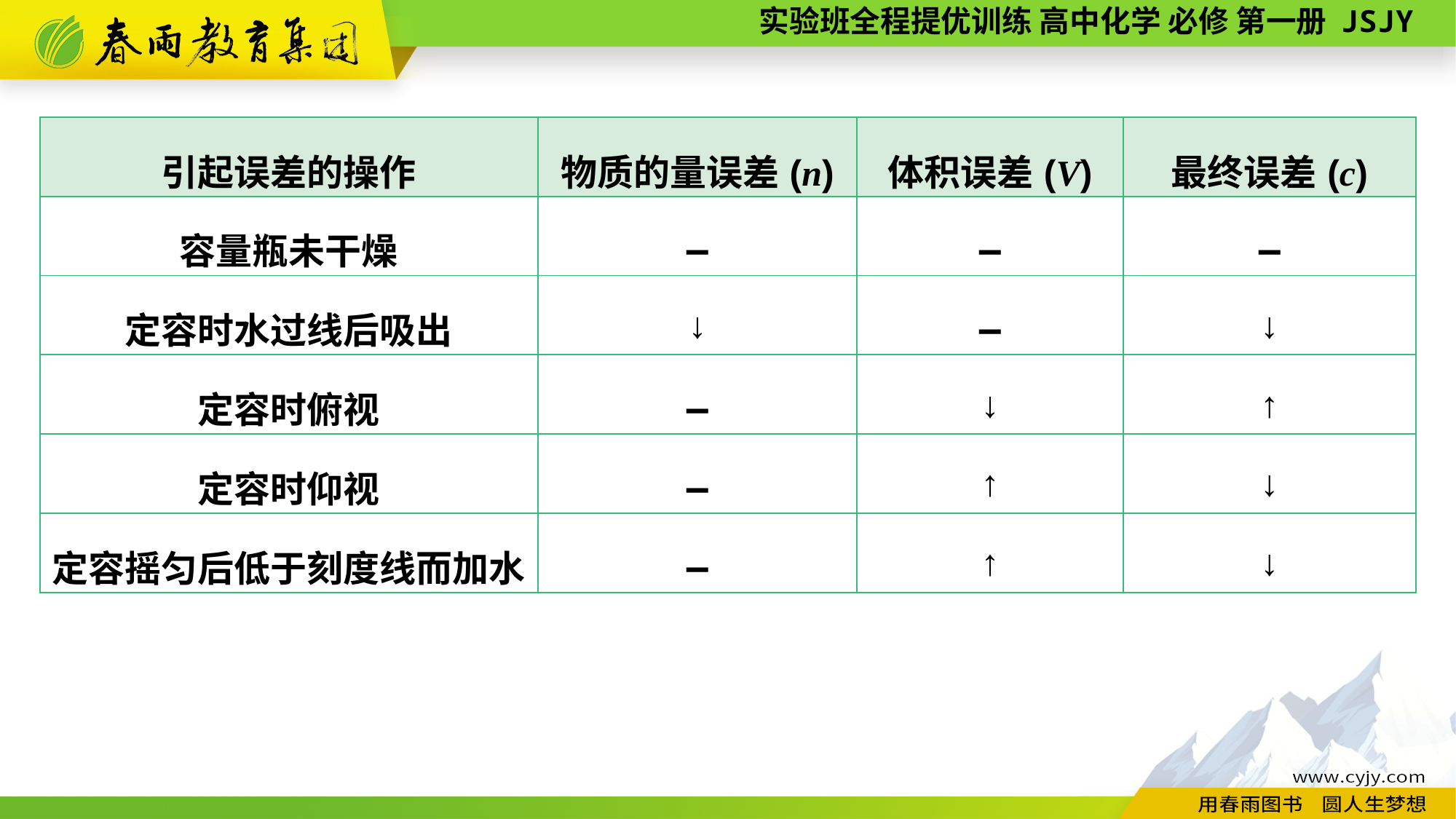

| 引起误差的操作 | 物质的量误差(n) | 体积误差(V) | 最终误差(c) |
| --- | --- | --- | --- |
| 容量瓶未干燥 | — | — | — |
| 定容时水过线后吸出 | ↓ | — | ↓ |
| 定容时俯视 | — | ↓ | ↑ |
| 定容时仰视 | — | ↑ | ↓ |
| 定容摇匀后低于刻度线而加水 | — | ↑ | ↓ |